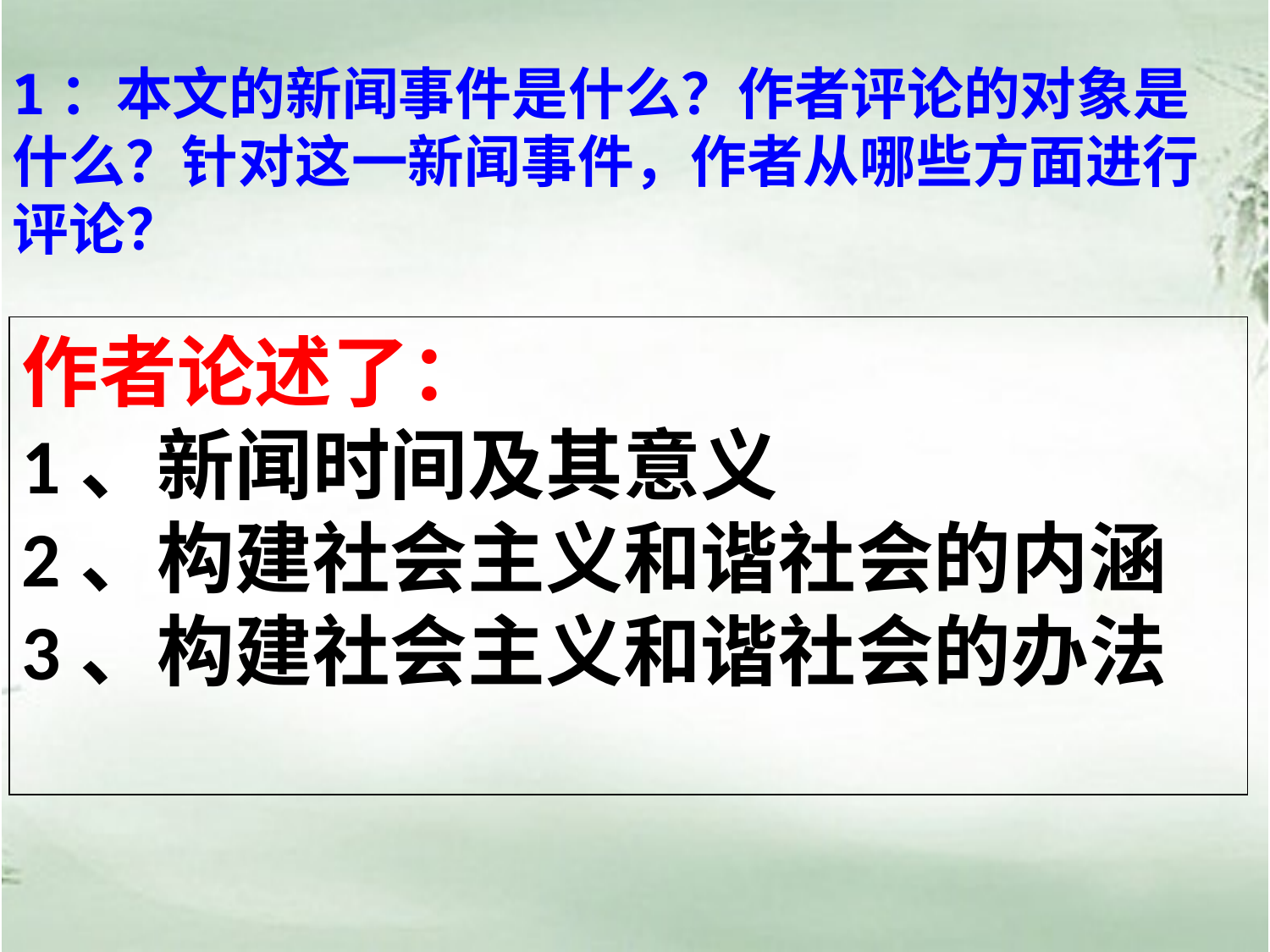

1：本文的新闻事件是什么？作者评论的对象是什么？针对这一新闻事件，作者从哪些方面进行评论？

作者论述了：
1、新闻时间及其意义
2、构建社会主义和谐社会的内涵
3、构建社会主义和谐社会的办法